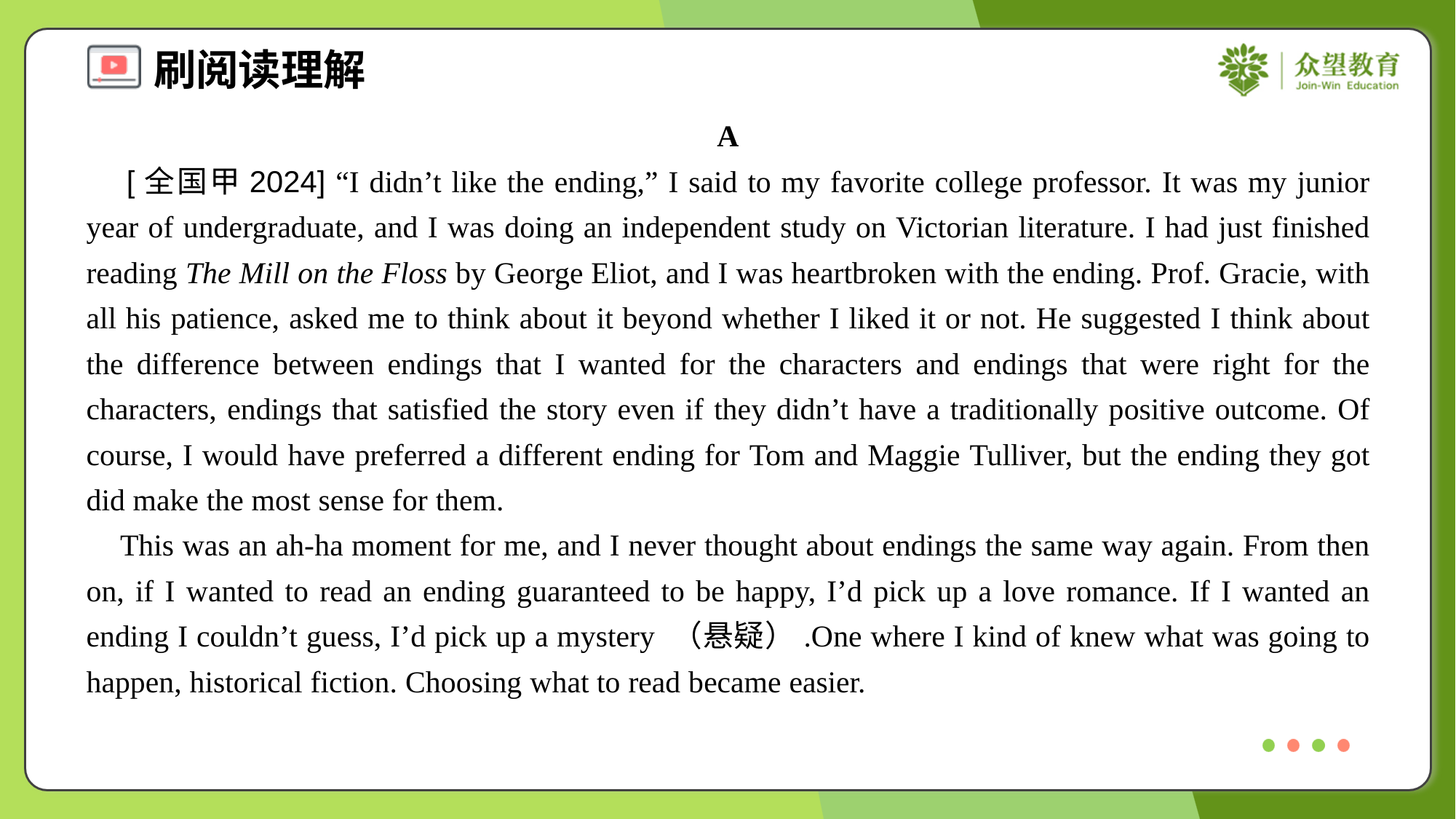

A
    [全国甲2024] “I didn’t like the ending,” I said to my favorite college professor. It was my junior year of undergraduate, and I was doing an independent study on Victorian literature. I had just finished reading The Mill on the Floss by George Eliot, and I was heartbroken with the ending. Prof. Gracie, with all his patience, asked me to think about it beyond whether I liked it or not. He suggested I think about the difference between endings that I wanted for the characters and endings that were right for the characters, endings that satisfied the story even if they didn’t have a traditionally positive outcome. Of course, I would have preferred a different ending for Tom and Maggie Tulliver, but the ending they got did make the most sense for them.
    This was an ah-ha moment for me, and I never thought about endings the same way again. From then on, if I wanted to read an ending guaranteed to be happy, I’d pick up a love romance. If I wanted an ending I couldn’t guess, I’d pick up a mystery （悬疑）.One where I kind of knew what was going to happen, historical fiction. Choosing what to read became easier.